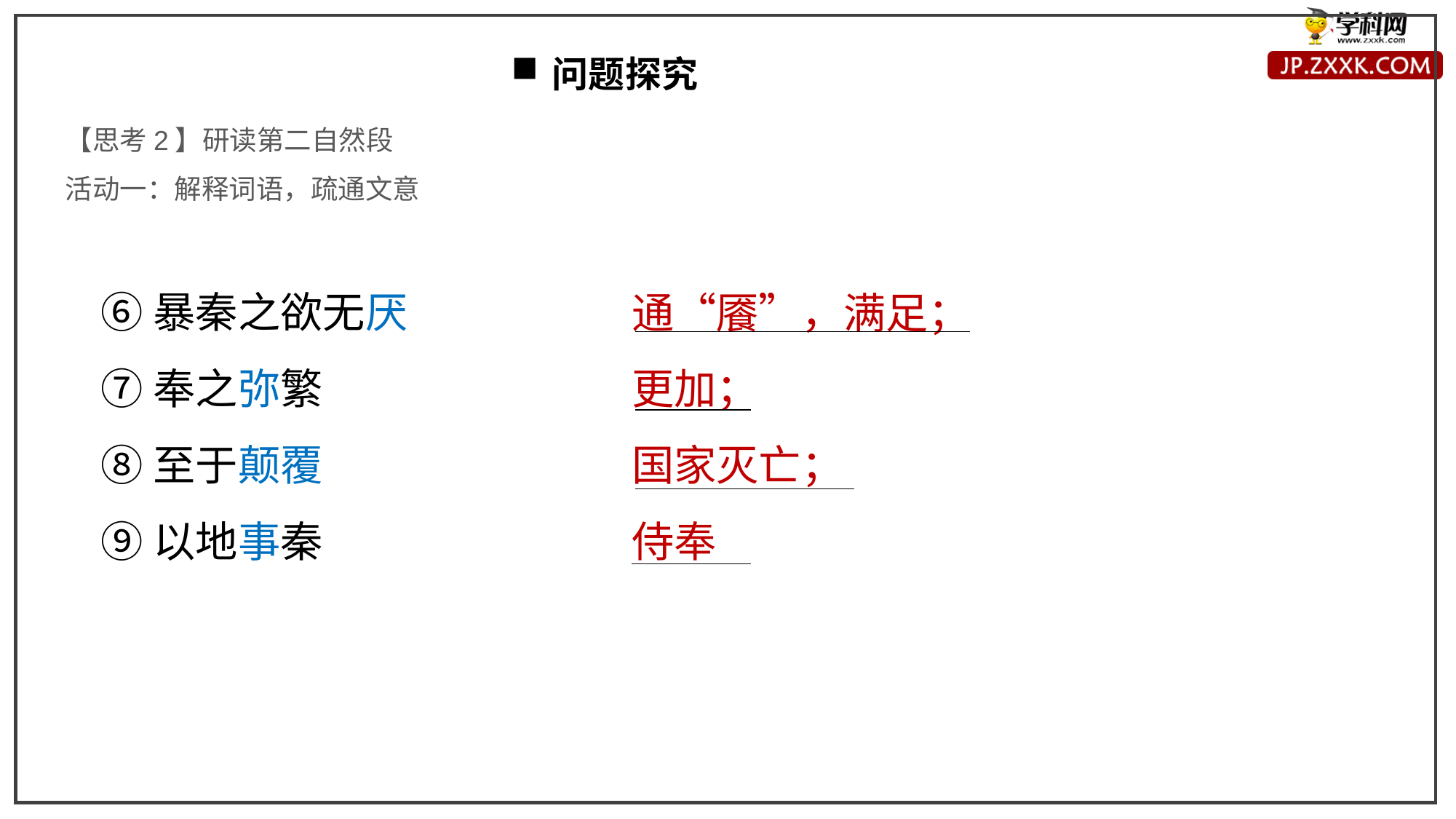

问题探究
【思考2】研读第二自然段
活动一：解释词语，疏通文意

⑥暴秦之欲无厌
⑦奉之弥繁
⑧至于颠覆
⑨以地事秦

通“餍”，满足；
更加；
国家灭亡；
侍奉